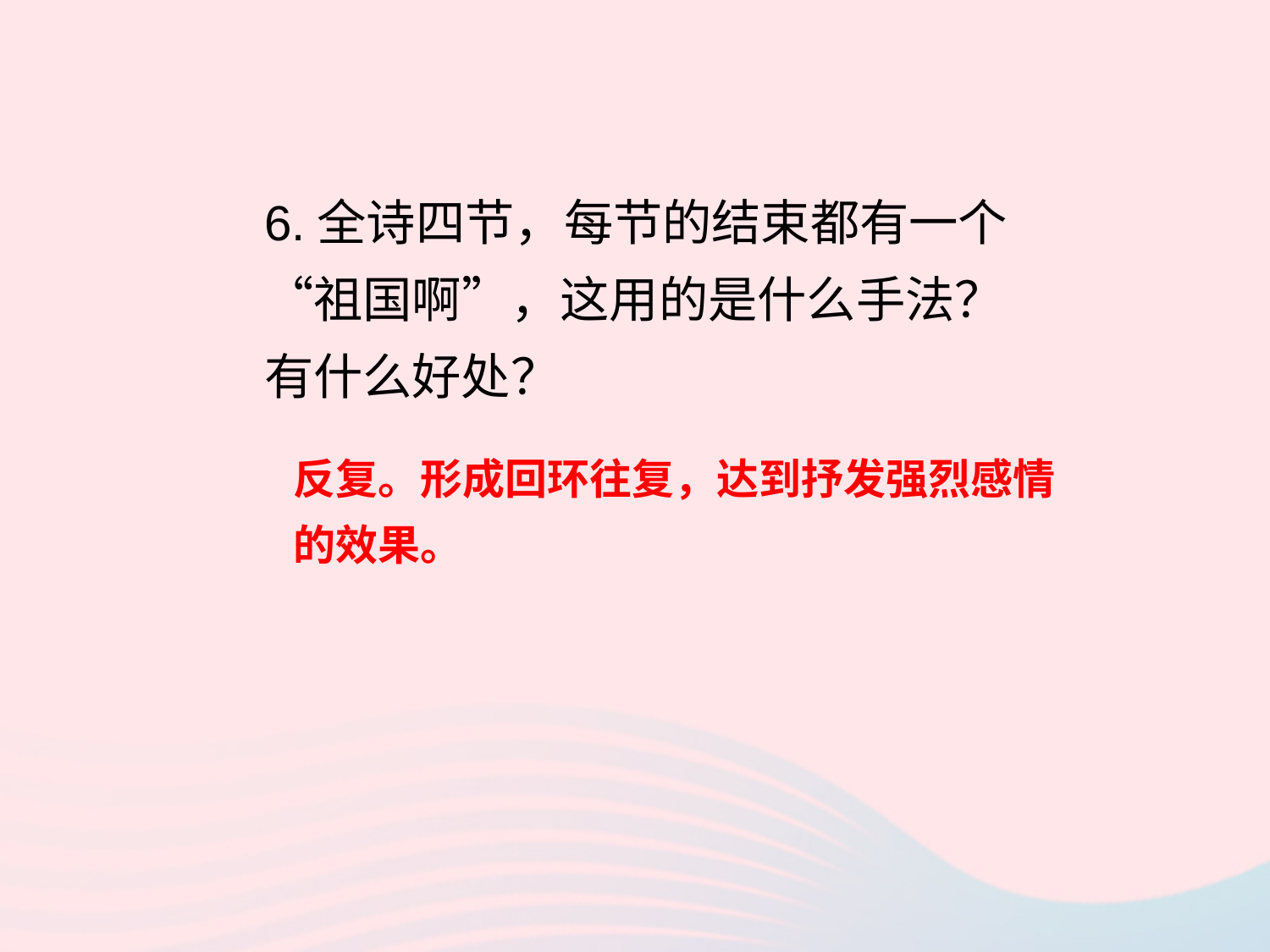

6.全诗四节，每节的结束都有一个“祖国啊”，这用的是什么手法？有什么好处？
反复。形成回环往复，达到抒发强烈感情的效果。